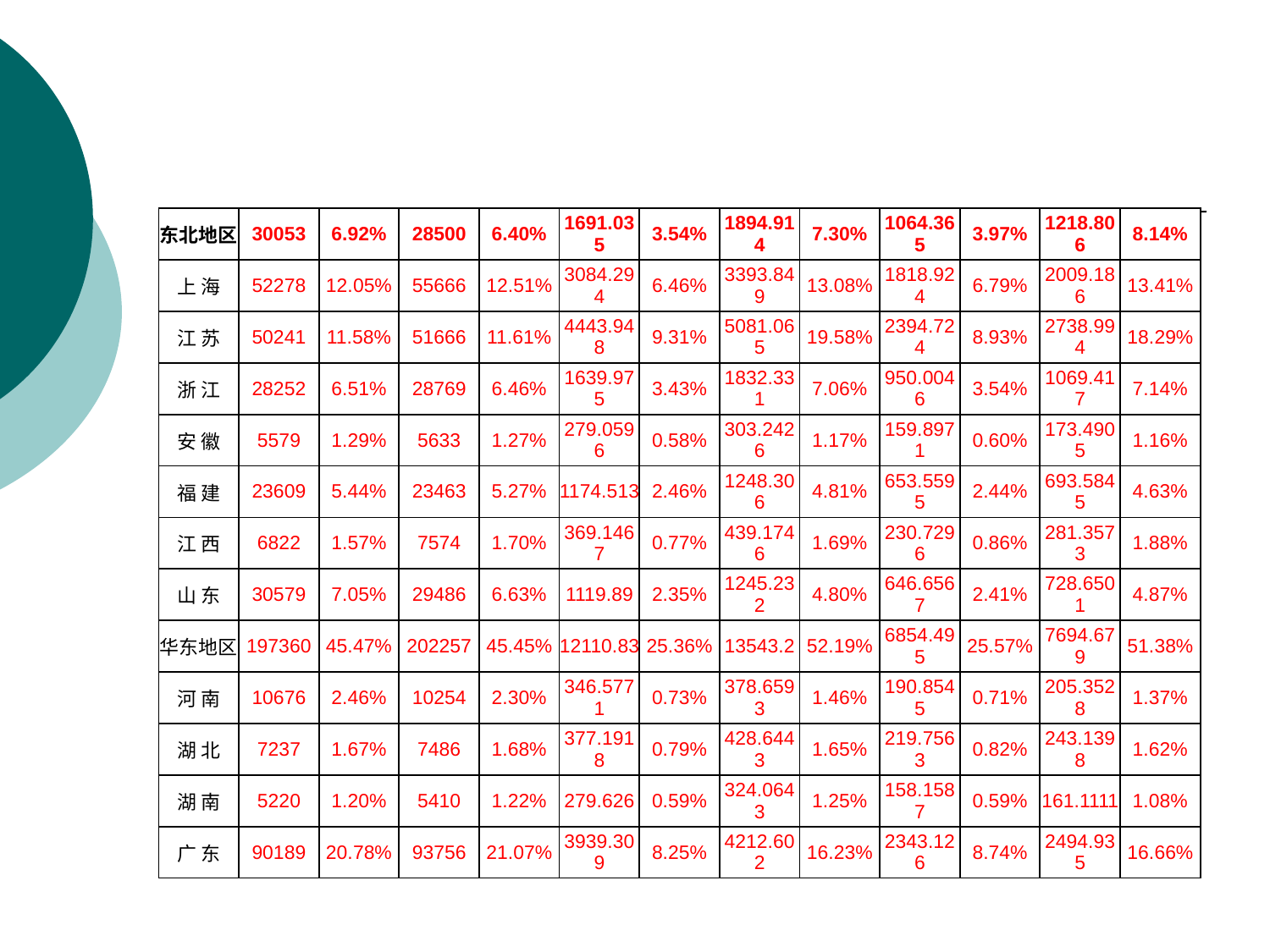

| 东北地区 | 30053 | 6.92% | 28500 | 6.40% | 1691.035 | 3.54% | 1894.914 | 7.30% | 1064.365 | 3.97% | 1218.806 | 8.14% |
| --- | --- | --- | --- | --- | --- | --- | --- | --- | --- | --- | --- | --- |
| 上 海 | 52278 | 12.05% | 55666 | 12.51% | 3084.294 | 6.46% | 3393.849 | 13.08% | 1818.924 | 6.79% | 2009.186 | 13.41% |
| 江 苏 | 50241 | 11.58% | 51666 | 11.61% | 4443.948 | 9.31% | 5081.065 | 19.58% | 2394.724 | 8.93% | 2738.994 | 18.29% |
| 浙 江 | 28252 | 6.51% | 28769 | 6.46% | 1639.975 | 3.43% | 1832.331 | 7.06% | 950.0046 | 3.54% | 1069.417 | 7.14% |
| 安 徽 | 5579 | 1.29% | 5633 | 1.27% | 279.0596 | 0.58% | 303.2426 | 1.17% | 159.8971 | 0.60% | 173.4905 | 1.16% |
| 福 建 | 23609 | 5.44% | 23463 | 5.27% | 1174.513 | 2.46% | 1248.306 | 4.81% | 653.5595 | 2.44% | 693.5845 | 4.63% |
| 江 西 | 6822 | 1.57% | 7574 | 1.70% | 369.1467 | 0.77% | 439.1746 | 1.69% | 230.7296 | 0.86% | 281.3573 | 1.88% |
| 山 东 | 30579 | 7.05% | 29486 | 6.63% | 1119.89 | 2.35% | 1245.232 | 4.80% | 646.6567 | 2.41% | 728.6501 | 4.87% |
| 华东地区 | 197360 | 45.47% | 202257 | 45.45% | 12110.83 | 25.36% | 13543.2 | 52.19% | 6854.495 | 25.57% | 7694.679 | 51.38% |
| 河 南 | 10676 | 2.46% | 10254 | 2.30% | 346.5771 | 0.73% | 378.6593 | 1.46% | 190.8545 | 0.71% | 205.3528 | 1.37% |
| 湖 北 | 7237 | 1.67% | 7486 | 1.68% | 377.1918 | 0.79% | 428.6443 | 1.65% | 219.7563 | 0.82% | 243.1398 | 1.62% |
| 湖 南 | 5220 | 1.20% | 5410 | 1.22% | 279.626 | 0.59% | 324.0643 | 1.25% | 158.1587 | 0.59% | 161.1111 | 1.08% |
| 广 东 | 90189 | 20.78% | 93756 | 21.07% | 3939.309 | 8.25% | 4212.602 | 16.23% | 2343.126 | 8.74% | 2494.935 | 16.66% |